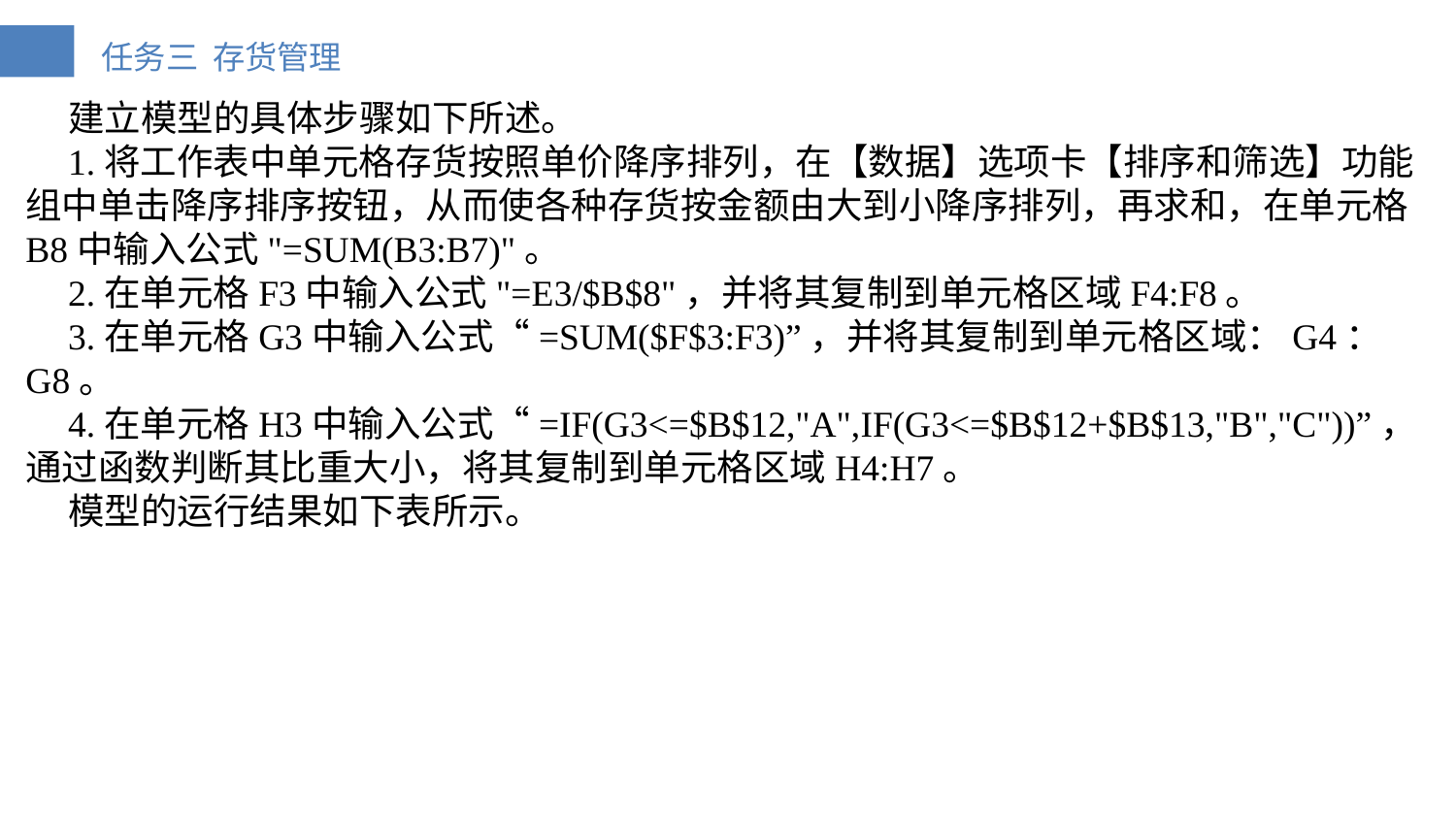

建立模型的具体步骤如下所述。
1.将工作表中单元格存货按照单价降序排列，在【数据】选项卡【排序和筛选】功能组中单击降序排序按钮，从而使各种存货按金额由大到小降序排列，再求和，在单元格B8中输入公式"=SUM(B3:B7)"。
2.在单元格F3中输入公式"=E3/$B$8"，并将其复制到单元格区域F4:F8。
3.在单元格G3中输入公式“=SUM($F$3:F3)”，并将其复制到单元格区域：G4：G8。
4.在单元格H3中输入公式“=IF(G3<=$B$12,"A",IF(G3<=$B$12+$B$13,"B","C"))”，通过函数判断其比重大小，将其复制到单元格区域H4:H7。
模型的运行结果如下表所示。